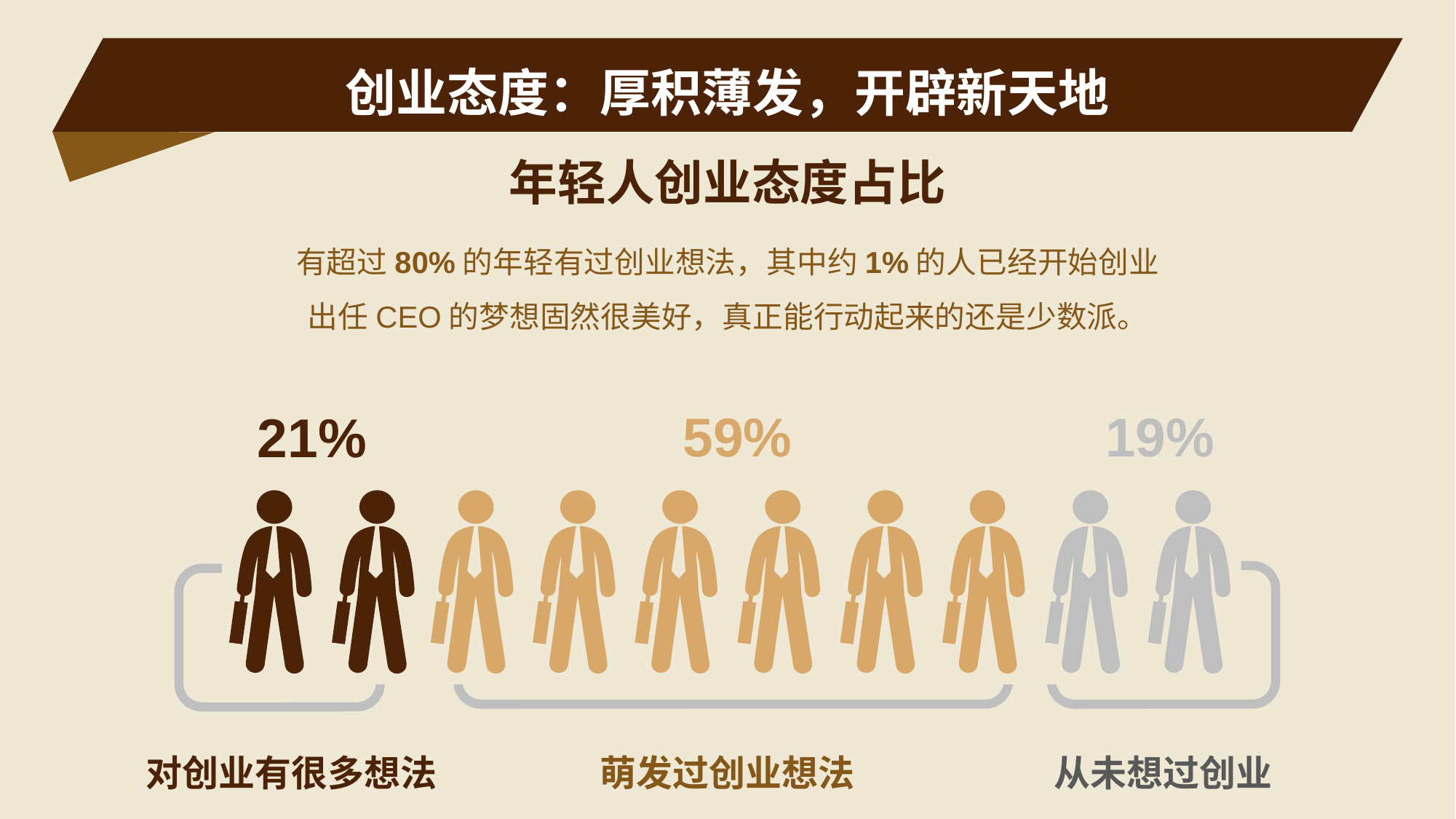

创业态度：厚积薄发，开辟新天地

年轻人创业态度占比
有超过80%的年轻有过创业想法，其中约1%的人已经开始创业
出任CEO的梦想固然很美好，真正能行动起来的还是少数派。
59%
19%
21%

对创业有很多想法
萌发过创业想法
从未想过创业